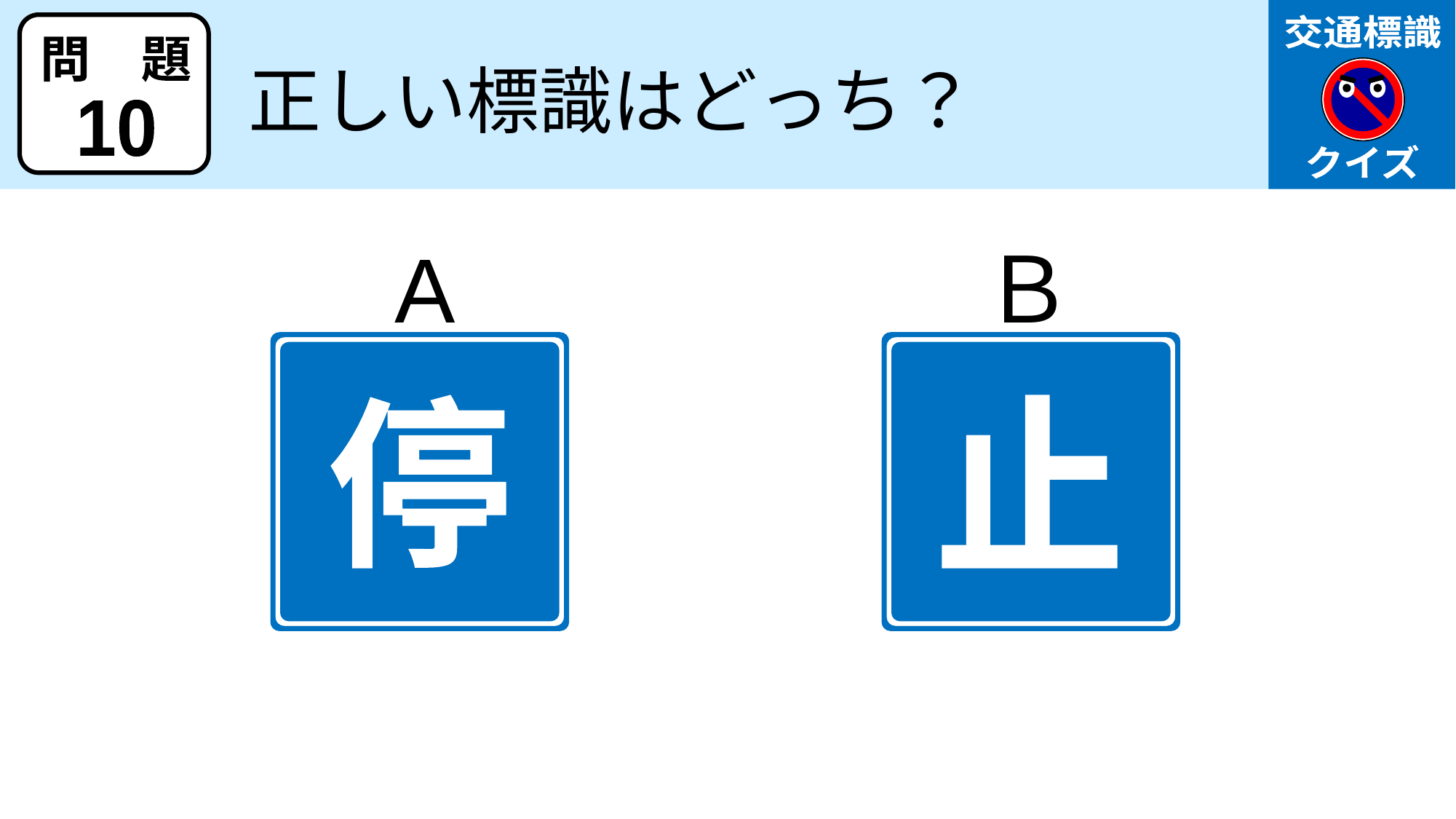

交通標識

クイズ

問　題
正しい標識はどっち？
10
A
Ｂ

停

止